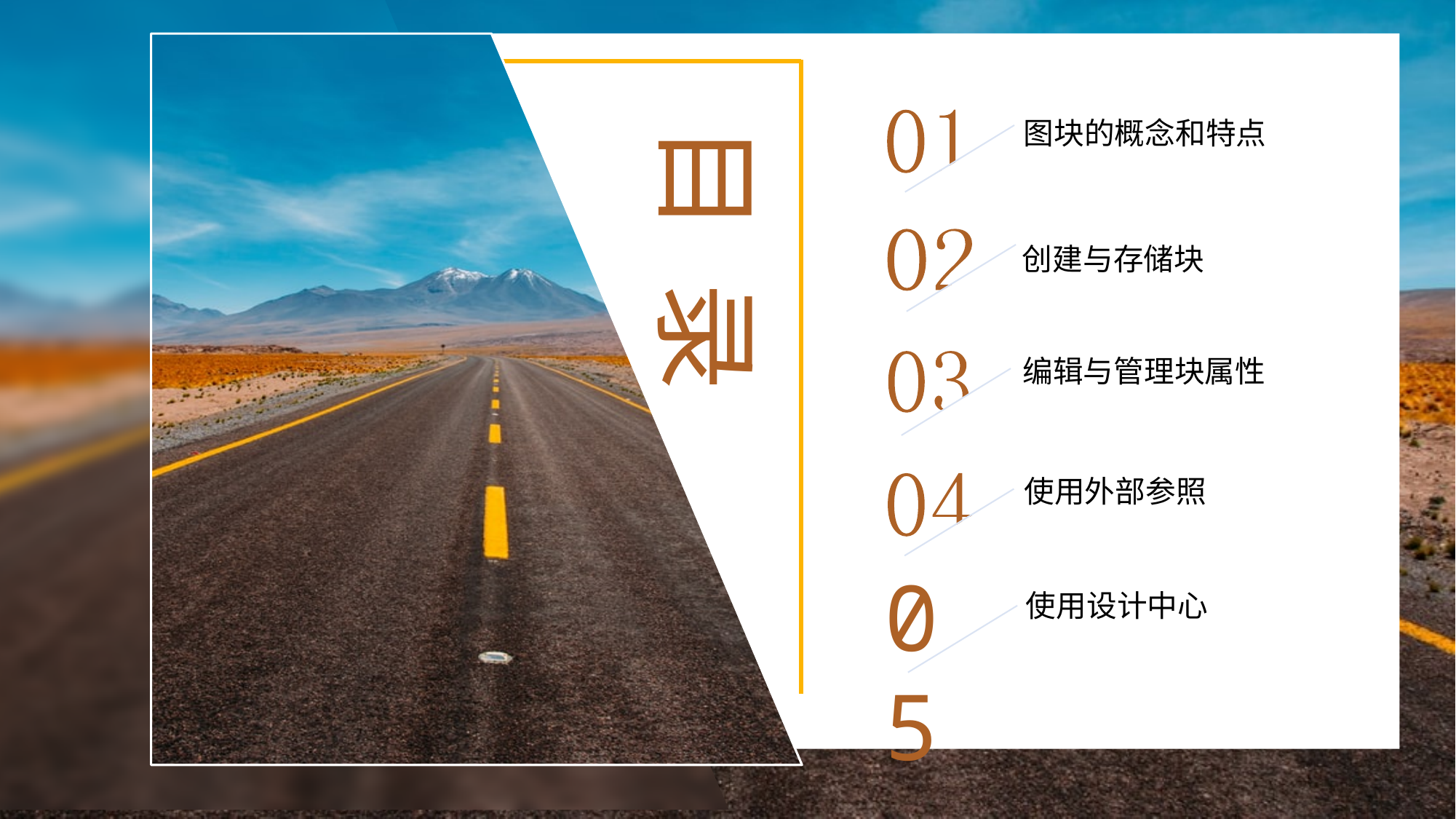

图块的概念和特点

创建与存储块
编辑与管理块属性

使用外部参照

05
使用设计中心